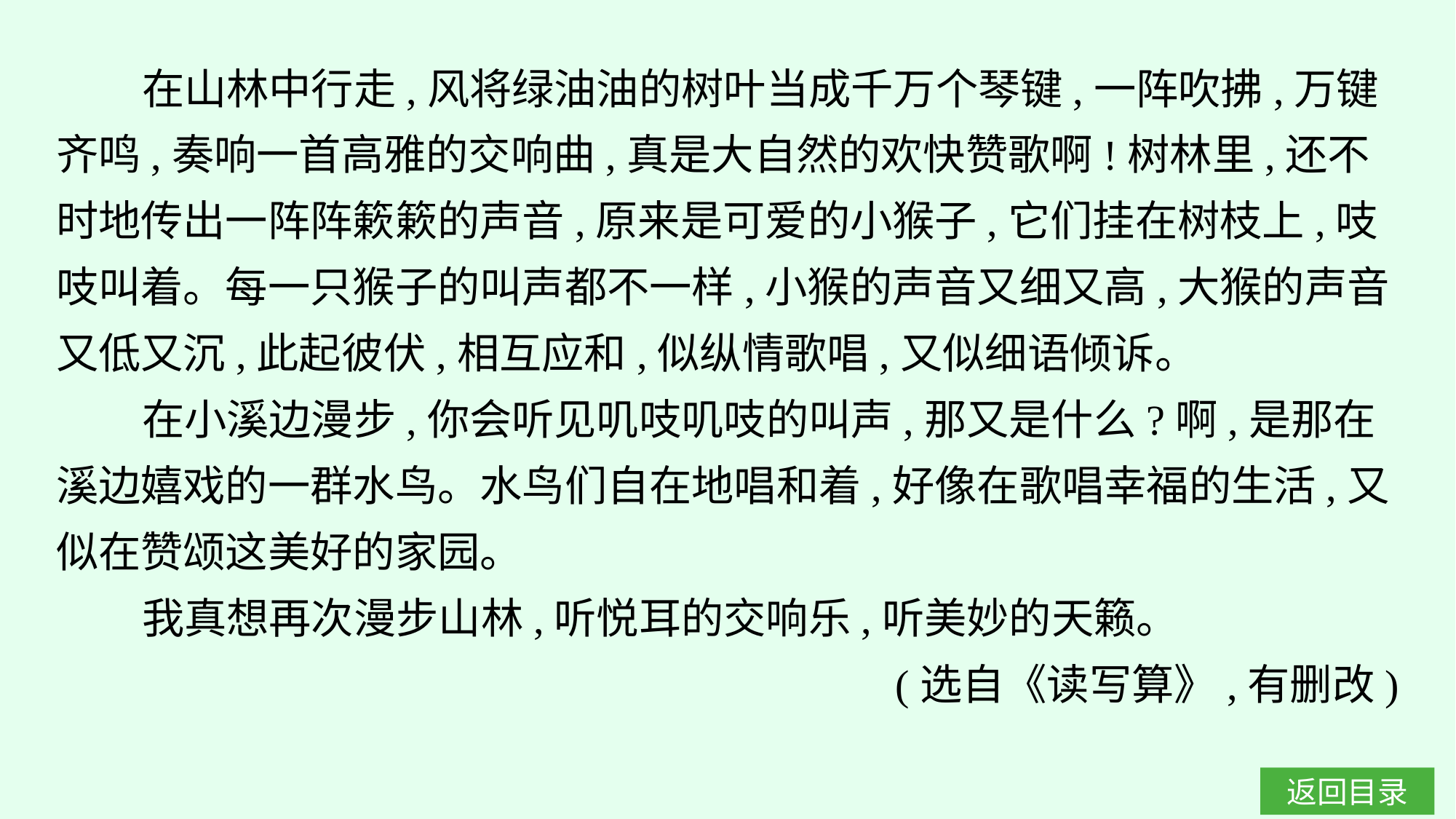

在山林中行走,风将绿油油的树叶当成千万个琴键,一阵吹拂,万键齐鸣,奏响一首高雅的交响曲,真是大自然的欢快赞歌啊!树林里,还不时地传出一阵阵簌簌的声音,原来是可爱的小猴子,它们挂在树枝上,吱吱叫着。每一只猴子的叫声都不一样,小猴的声音又细又高,大猴的声音又低又沉,此起彼伏,相互应和,似纵情歌唱,又似细语倾诉。
在小溪边漫步,你会听见叽吱叽吱的叫声,那又是什么?啊,是那在溪边嬉戏的一群水鸟。水鸟们自在地唱和着,好像在歌唱幸福的生活,又似在赞颂这美好的家园。
我真想再次漫步山林,听悦耳的交响乐,听美妙的天籁。
(选自《读写算》,有删改)